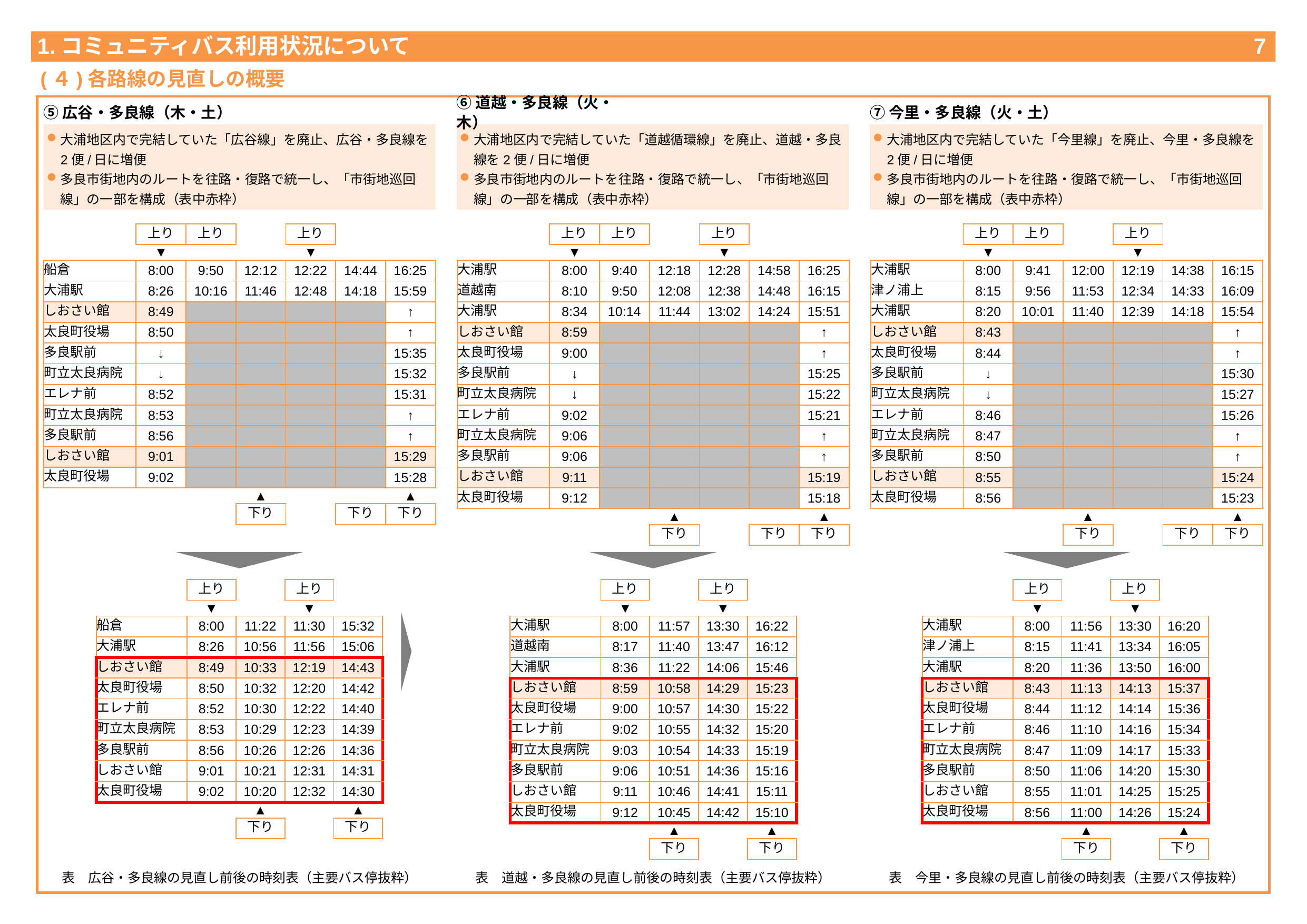

1.コミュニティバス利用状況について

7

(４)各路線の見直しの概要

⑤広谷・多良線（木・土）
⑥道越・多良線（火・木）
⑦今里・多良線（火・土）
大浦地区内で完結していた「広谷線」を廃止、広谷・多良線を2便/日に増便
多良市街地内のルートを往路・復路で統一し、「市街地巡回線」の一部を構成（表中赤枠）
大浦地区内で完結していた「道越循環線」を廃止、道越・多良線を2便/日に増便
多良市街地内のルートを往路・復路で統一し、「市街地巡回線」の一部を構成（表中赤枠）
大浦地区内で完結していた「今里線」を廃止、今里・多良線を2便/日に増便
多良市街地内のルートを往路・復路で統一し、「市街地巡回線」の一部を構成（表中赤枠）
|  | 上り | 上り |  | 上り |  |  |
| --- | --- | --- | --- | --- | --- | --- |
|  | ▼ |  |  | ▼ |  |  |
| 船倉 | 8:00 | 9:50 | 12:12 | 12:22 | 14:44 | 16:25 |
| 大浦駅 | 8:26 | 10:16 | 11:46 | 12:48 | 14:18 | 15:59 |
| しおさい館 | 8:49 |  |  |  |  | ↑ |
| 太良町役場 | 8:50 |  |  |  |  | ↑ |
| 多良駅前 | ↓ |  |  |  |  | 15:35 |
| 町立太良病院 | ↓ |  |  |  |  | 15:32 |
| エレナ前 | 8:52 |  |  |  |  | 15:31 |
| 町立太良病院 | 8:53 |  |  |  |  | ↑ |
| 多良駅前 | 8:56 |  |  |  |  | ↑ |
| しおさい館 | 9:01 |  |  |  |  | 15:29 |
| 太良町役場 | 9:02 |  |  |  |  | 15:28 |
|  |  |  | ▲ |  |  | ▲ |
|  |  |  | 下り |  | 下り | 下り |
|  | 上り | 上り |  | 上り |  |  |
| --- | --- | --- | --- | --- | --- | --- |
|  | ▼ |  |  | ▼ |  |  |
| 大浦駅 | 8:00 | 9:40 | 12:18 | 12:28 | 14:58 | 16:25 |
| 道越南 | 8:10 | 9:50 | 12:08 | 12:38 | 14:48 | 16:15 |
| 大浦駅 | 8:34 | 10:14 | 11:44 | 13:02 | 14:24 | 15:51 |
| しおさい館 | 8:59 |  |  |  |  | ↑ |
| 太良町役場 | 9:00 |  |  |  |  | ↑ |
| 多良駅前 | ↓ |  |  |  |  | 15:25 |
| 町立太良病院 | ↓ |  |  |  |  | 15:22 |
| エレナ前 | 9:02 |  |  |  |  | 15:21 |
| 町立太良病院 | 9:06 |  |  |  |  | ↑ |
| 多良駅前 | 9:06 |  |  |  |  | ↑ |
| しおさい館 | 9:11 |  |  |  |  | 15:19 |
| 太良町役場 | 9:12 |  |  |  |  | 15:18 |
|  |  |  | ▲ |  |  | ▲ |
|  |  |  | 下り |  | 下り | 下り |
|  | 上り | 上り |  | 上り |  |  |
| --- | --- | --- | --- | --- | --- | --- |
|  | ▼ |  |  | ▼ |  |  |
| 大浦駅 | 8:00 | 9:41 | 12:00 | 12:19 | 14:38 | 16:15 |
| 津ノ浦上 | 8:15 | 9:56 | 11:53 | 12:34 | 14:33 | 16:09 |
| 大浦駅 | 8:20 | 10:01 | 11:40 | 12:39 | 14:18 | 15:54 |
| しおさい館 | 8:43 |  |  |  |  | ↑ |
| 太良町役場 | 8:44 |  |  |  |  | ↑ |
| 多良駅前 | ↓ |  |  |  |  | 15:30 |
| 町立太良病院 | ↓ |  |  |  |  | 15:27 |
| エレナ前 | 8:46 |  |  |  |  | 15:26 |
| 町立太良病院 | 8:47 |  |  |  |  | ↑ |
| 多良駅前 | 8:50 |  |  |  |  | ↑ |
| しおさい館 | 8:55 |  |  |  |  | 15:24 |
| 太良町役場 | 8:56 |  |  |  |  | 15:23 |
|  |  |  | ▲ |  |  | ▲ |
|  |  |  | 下り |  | 下り | 下り |

|  | 上り |  | 上り |  |
| --- | --- | --- | --- | --- |
|  | ▼ |  | ▼ |  |
| 船倉 | 8:00 | 11:22 | 11:30 | 15:32 |
| 大浦駅 | 8:26 | 10:56 | 11:56 | 15:06 |
| しおさい館 | 8:49 | 10:33 | 12:19 | 14:43 |
| 太良町役場 | 8:50 | 10:32 | 12:20 | 14:42 |
| エレナ前 | 8:52 | 10:30 | 12:22 | 14:40 |
| 町立太良病院 | 8:53 | 10:29 | 12:23 | 14:39 |
| 多良駅前 | 8:56 | 10:26 | 12:26 | 14:36 |
| しおさい館 | 9:01 | 10:21 | 12:31 | 14:31 |
| 太良町役場 | 9:02 | 10:20 | 12:32 | 14:30 |
|  |  | ▲ |  | ▲ |
|  |  | 下り |  | 下り |
|  | 上り |  | 上り |  |
| --- | --- | --- | --- | --- |
|  | ▼ |  | ▼ |  |
| 大浦駅 | 8:00 | 11:57 | 13:30 | 16:22 |
| 道越南 | 8:17 | 11:40 | 13:47 | 16:12 |
| 大浦駅 | 8:36 | 11:22 | 14:06 | 15:46 |
| しおさい館 | 8:59 | 10:58 | 14:29 | 15:23 |
| 太良町役場 | 9:00 | 10:57 | 14:30 | 15:22 |
| エレナ前 | 9:02 | 10:55 | 14:32 | 15:20 |
| 町立太良病院 | 9:03 | 10:54 | 14:33 | 15:19 |
| 多良駅前 | 9:06 | 10:51 | 14:36 | 15:16 |
| しおさい館 | 9:11 | 10:46 | 14:41 | 15:11 |
| 太良町役場 | 9:12 | 10:45 | 14:42 | 15:10 |
|  |  | ▲ |  | ▲ |
|  |  | 下り |  | 下り |
|  | 上り |  | 上り |  |
| --- | --- | --- | --- | --- |
|  | ▼ |  | ▼ |  |
| 大浦駅 | 8:00 | 11:56 | 13:30 | 16:20 |
| 津ノ浦上 | 8:15 | 11:41 | 13:34 | 16:05 |
| 大浦駅 | 8:20 | 11:36 | 13:50 | 16:00 |
| しおさい館 | 8:43 | 11:13 | 14:13 | 15:37 |
| 太良町役場 | 8:44 | 11:12 | 14:14 | 15:36 |
| エレナ前 | 8:46 | 11:10 | 14:16 | 15:34 |
| 町立太良病院 | 8:47 | 11:09 | 14:17 | 15:33 |
| 多良駅前 | 8:50 | 11:06 | 14:20 | 15:30 |
| しおさい館 | 8:55 | 11:01 | 14:25 | 15:25 |
| 太良町役場 | 8:56 | 11:00 | 14:26 | 15:24 |
|  |  | ▲ |  | ▲ |
|  |  | 下り |  | 下り |

表　広谷・多良線の見直し前後の時刻表（主要バス停抜粋）
表　道越・多良線の見直し前後の時刻表（主要バス停抜粋）
表　今里・多良線の見直し前後の時刻表（主要バス停抜粋）